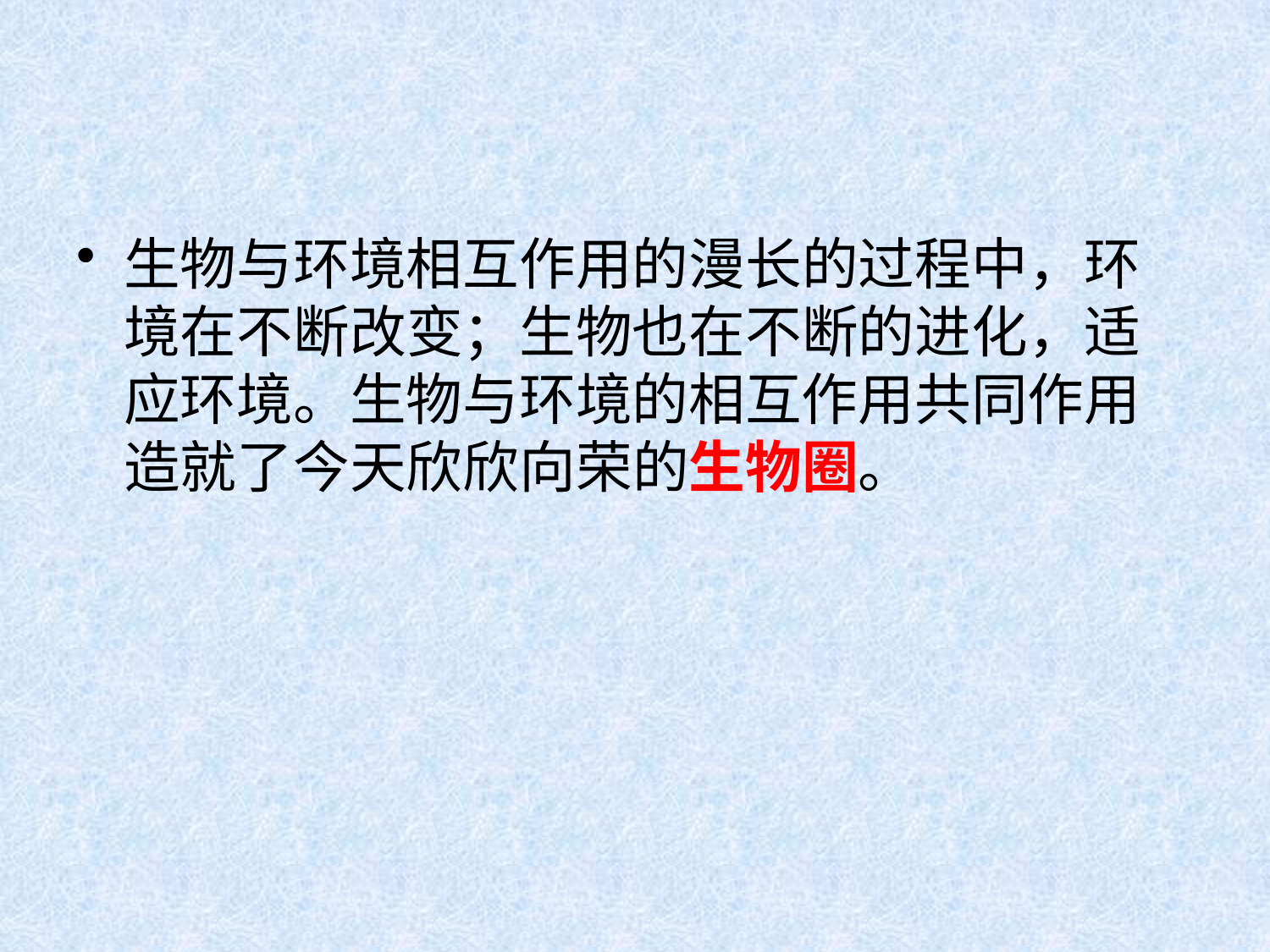

生物与环境相互作用的漫长的过程中，环境在不断改变；生物也在不断的进化，适应环境。生物与环境的相互作用共同作用造就了今天欣欣向荣的生物圈。